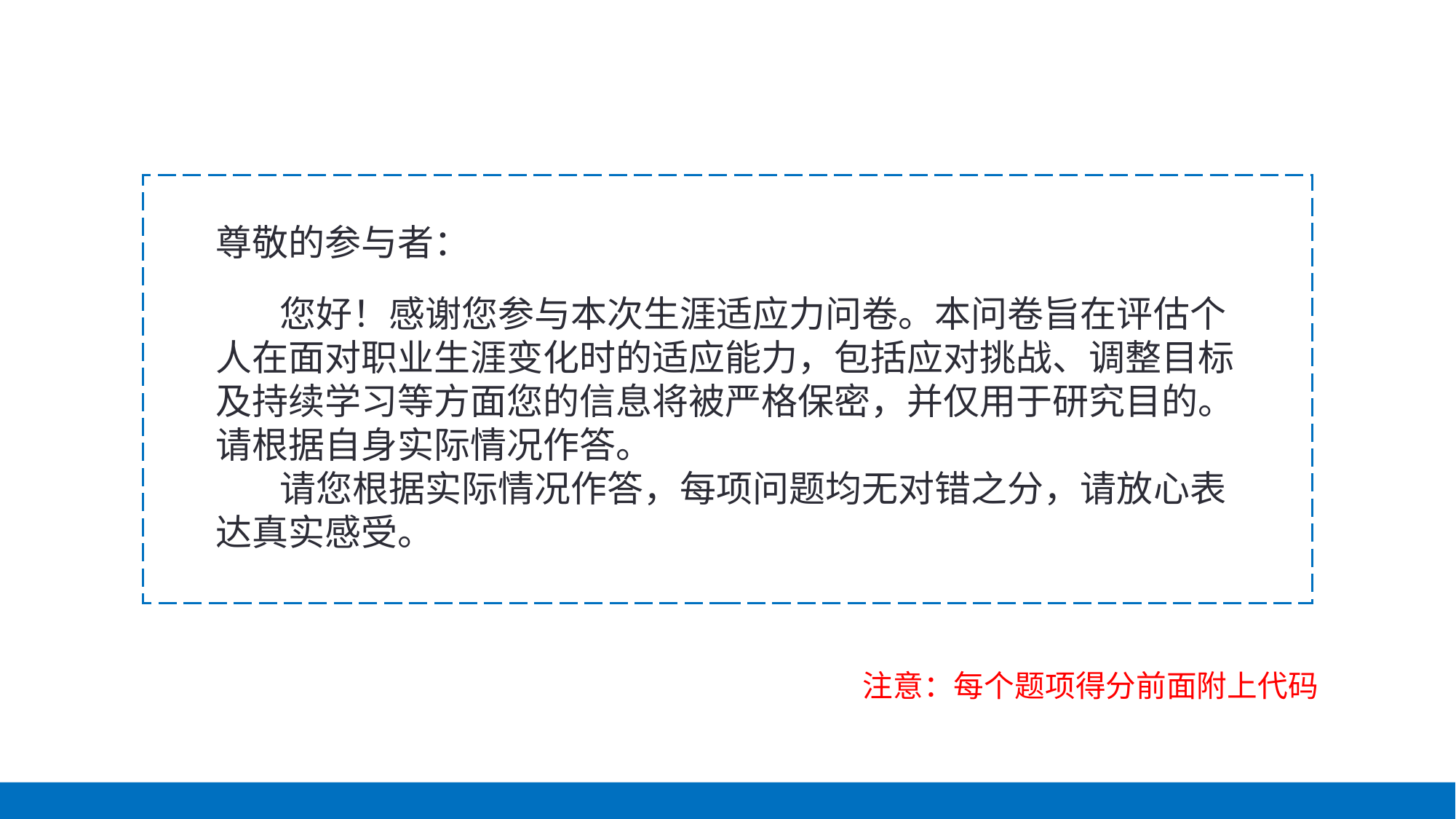

尊敬的参与者：
您好！感谢您参与本次生涯适应力问卷。本问卷旨在评估个人在面对职业生涯变化时的适应能力，包括应对挑战、调整目标及持续学习等方面您的信息将被严格保密，并仅用于研究目的。请根据自身实际情况作答。
请您根据实际情况作答，每项问题均无对错之分，请放心表达真实感受。

注意：每个题项得分前面附上代码